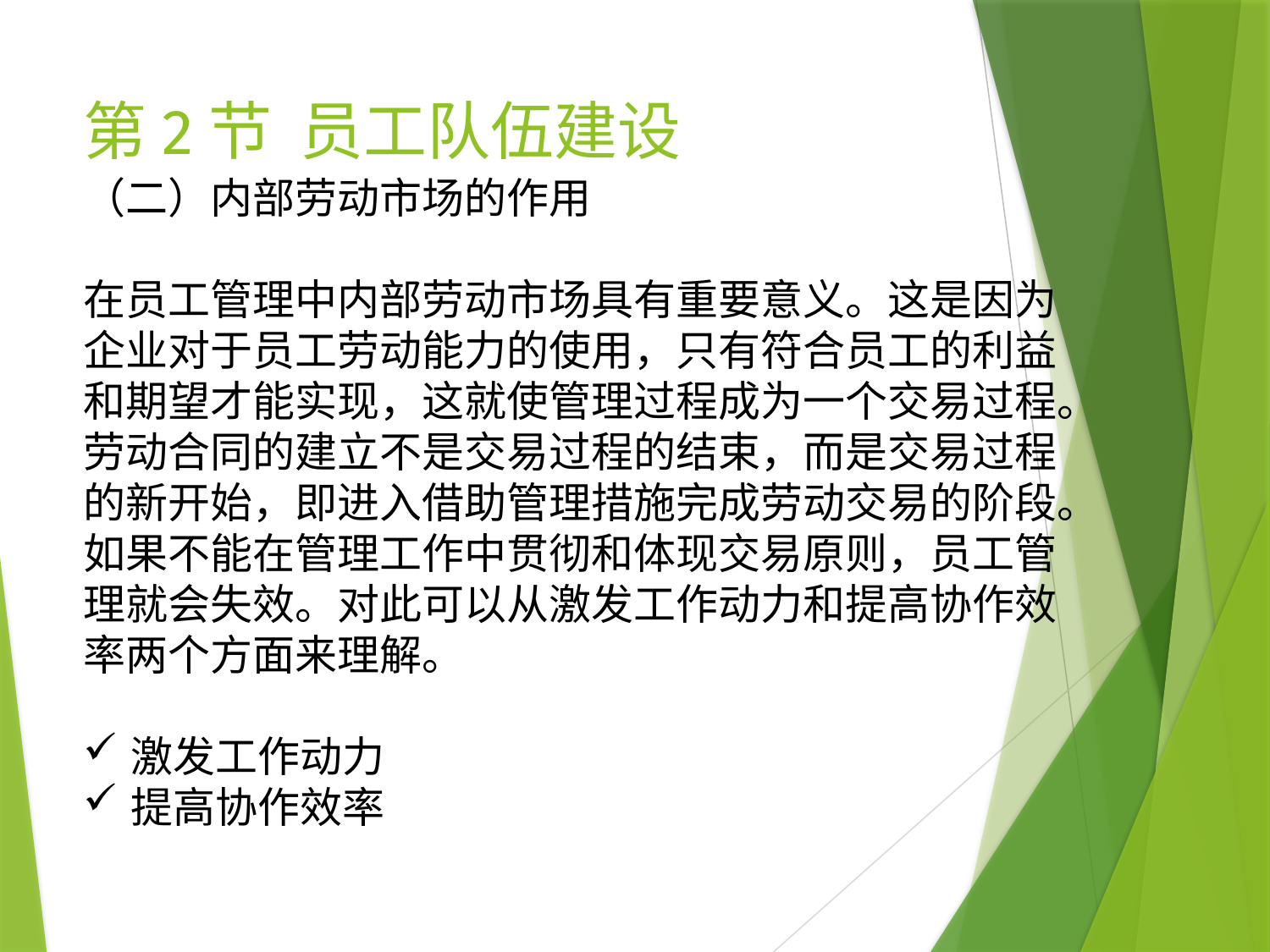

# 第2节  员工队伍建设
（二）内部劳动市场的作用

在员工管理中内部劳动市场具有重要意义。这是因为企业对于员工劳动能力的使用，只有符合员工的利益和期望才能实现，这就使管理过程成为一个交易过程。劳动合同的建立不是交易过程的结束，而是交易过程的新开始，即进入借助管理措施完成劳动交易的阶段。如果不能在管理工作中贯彻和体现交易原则，员工管理就会失效。对此可以从激发工作动力和提高协作效率两个方面来理解。

激发工作动力
提高协作效率